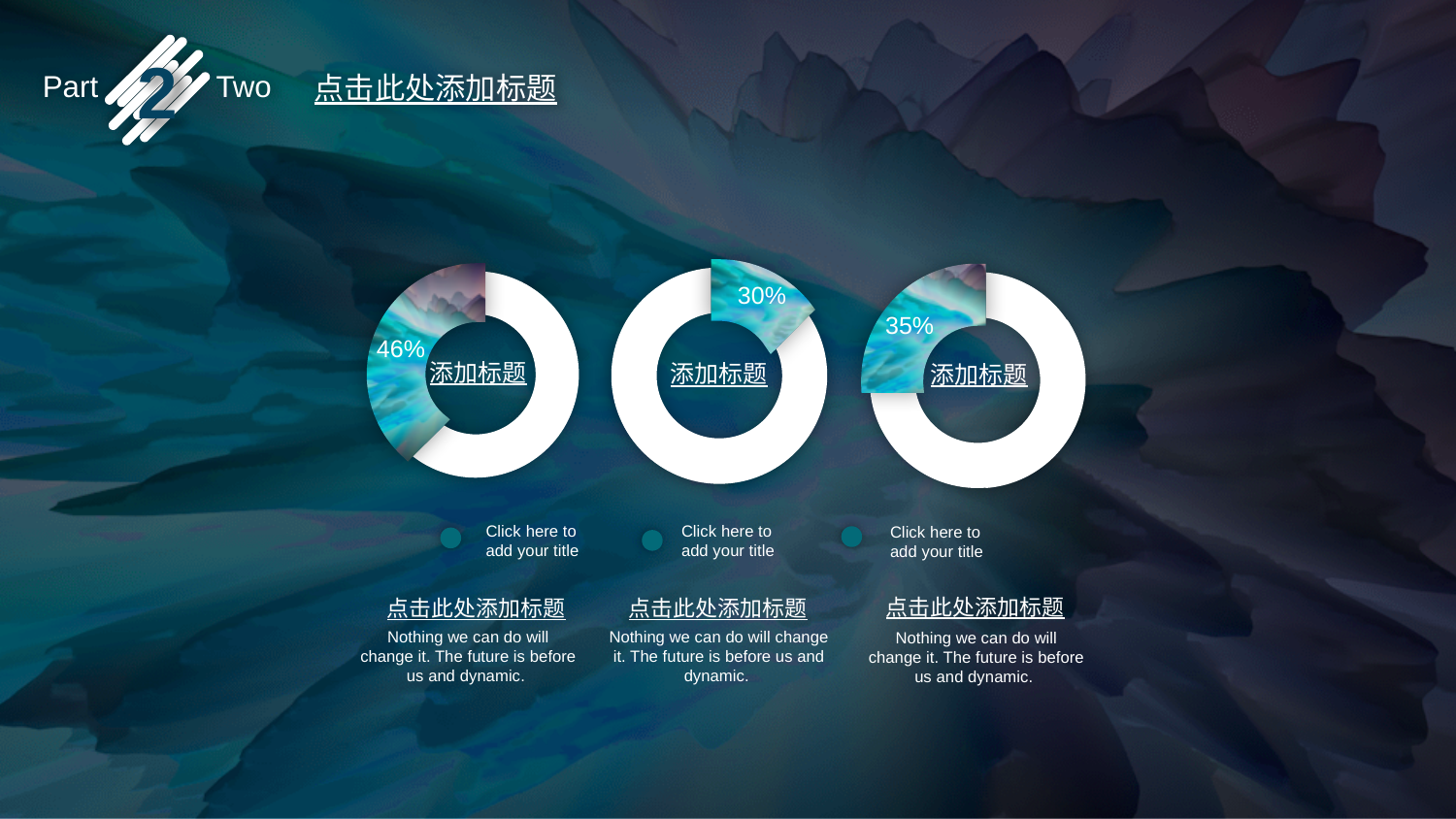

2
Part              Two
点击此处添加标题

30%
35%
46%
添加标题
添加标题
添加标题
Click here to add your title
Click here to add your title
Click here to add your title

点击此处添加标题
点击此处添加标题
点击此处添加标题
Nothing we can do will change it. The future is before us and dynamic.
Nothing we can do will change it. The future is before us and dynamic.
Nothing we can do will change it. The future is before us and dynamic.